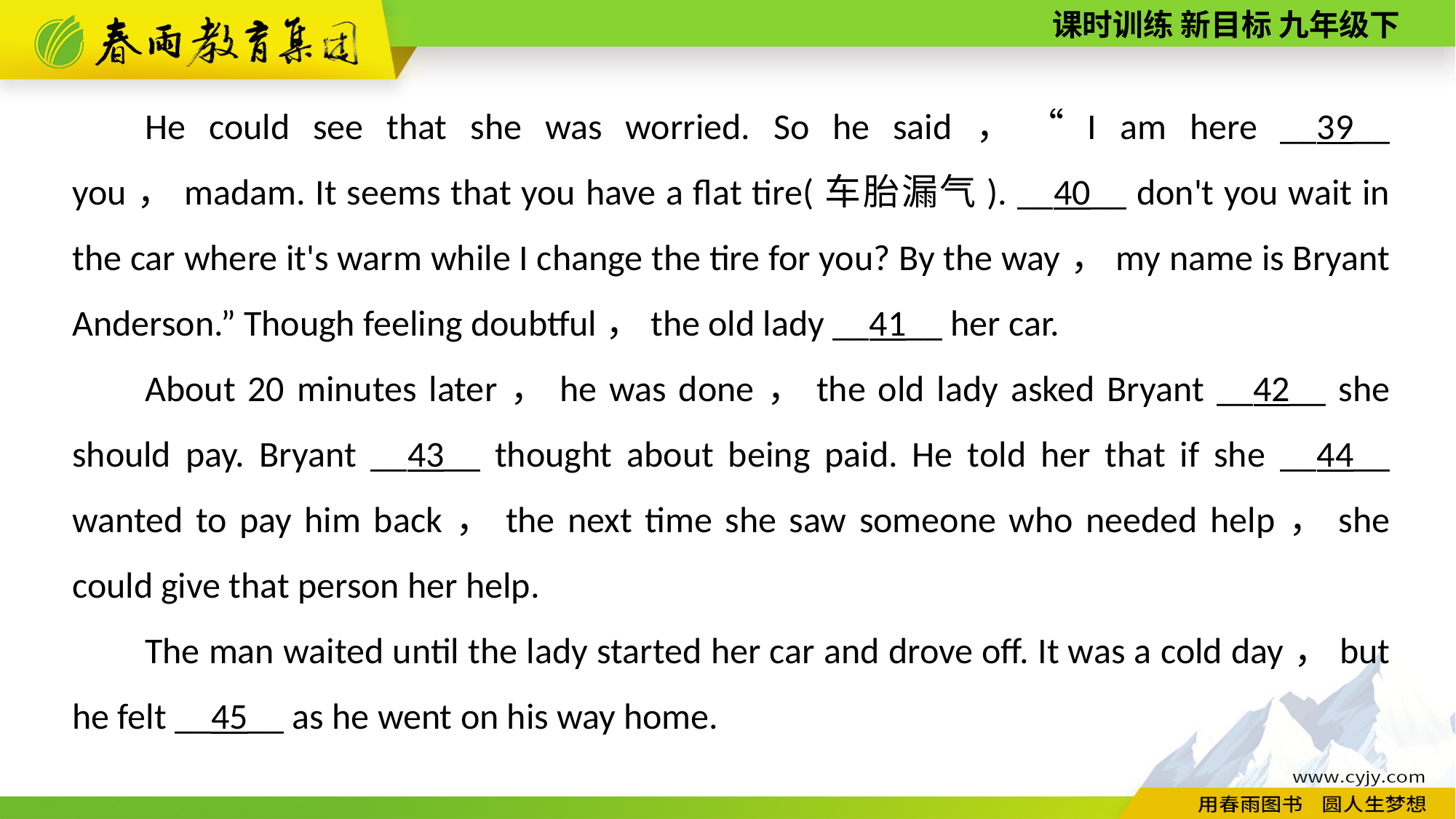

He could see that she was worried. So he said，“I am here __39__ you，madam. It seems that you have a flat tire(车胎漏气). __40__ don't you wait in the car where it's warm while I change the tire for you? By the way，my name is Bryant Anderson.” Though feeling doubtful，the old lady __41__ her car.
About 20 minutes later，he was done，the old lady asked Bryant __42__ she should pay. Bryant __43__ thought about being paid. He told her that if she __44__ wanted to pay him back，the next time she saw someone who needed help，she could give that person her help.
The man waited until the lady started her car and drove off. It was a cold day，but he felt __45__ as he went on his way home.